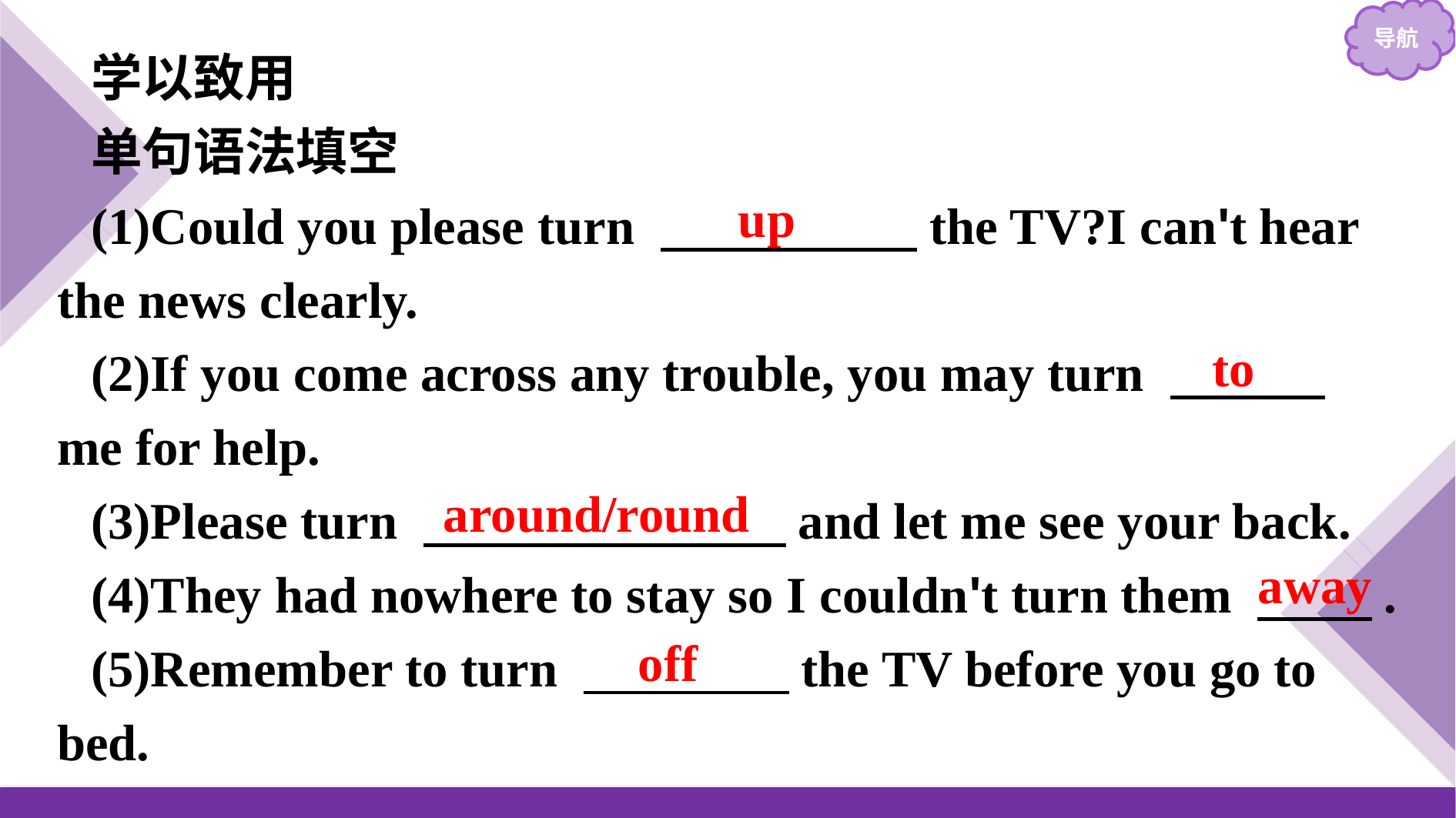

学以致用
单句语法填空
(1)Could you please turn 　　　　　the TV?I can't hear the news clearly.
(2)If you come across any trouble, you may turn 　　　me for help.
(3)Please turn 　　　         　　and let me see your back.
(4)They had nowhere to stay so I couldn't turn them 　　 .
(5)Remember to turn 　　　　the TV before you go to bed.
up
to
around/round
away
off